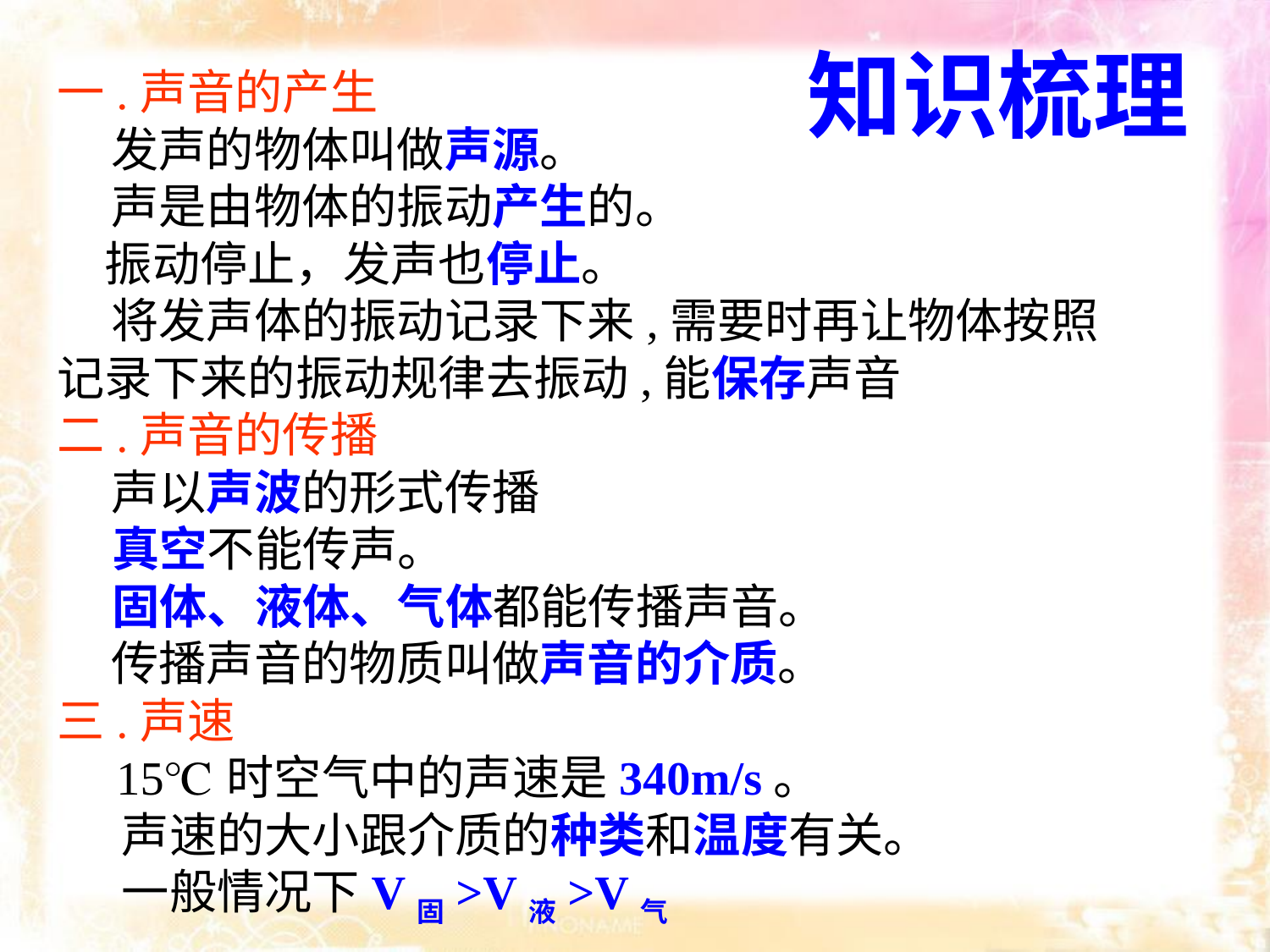

知识梳理
一.声音的产生
    发声的物体叫做声源。
    声是由物体的振动产生的。
　振动停止，发声也停止。
    将发声体的振动记录下来,需要时再让物体按照记录下来的振动规律去振动,能保存声音
二.声音的传播
    声以声波的形式传播
    真空不能传声。
    固体、液体、气体都能传播声音。
    传播声音的物质叫做声音的介质。
三.声速
　15℃时空气中的声速是340m/s。
     声速的大小跟介质的种类和温度有关。
     一般情况下V固>V液>V气